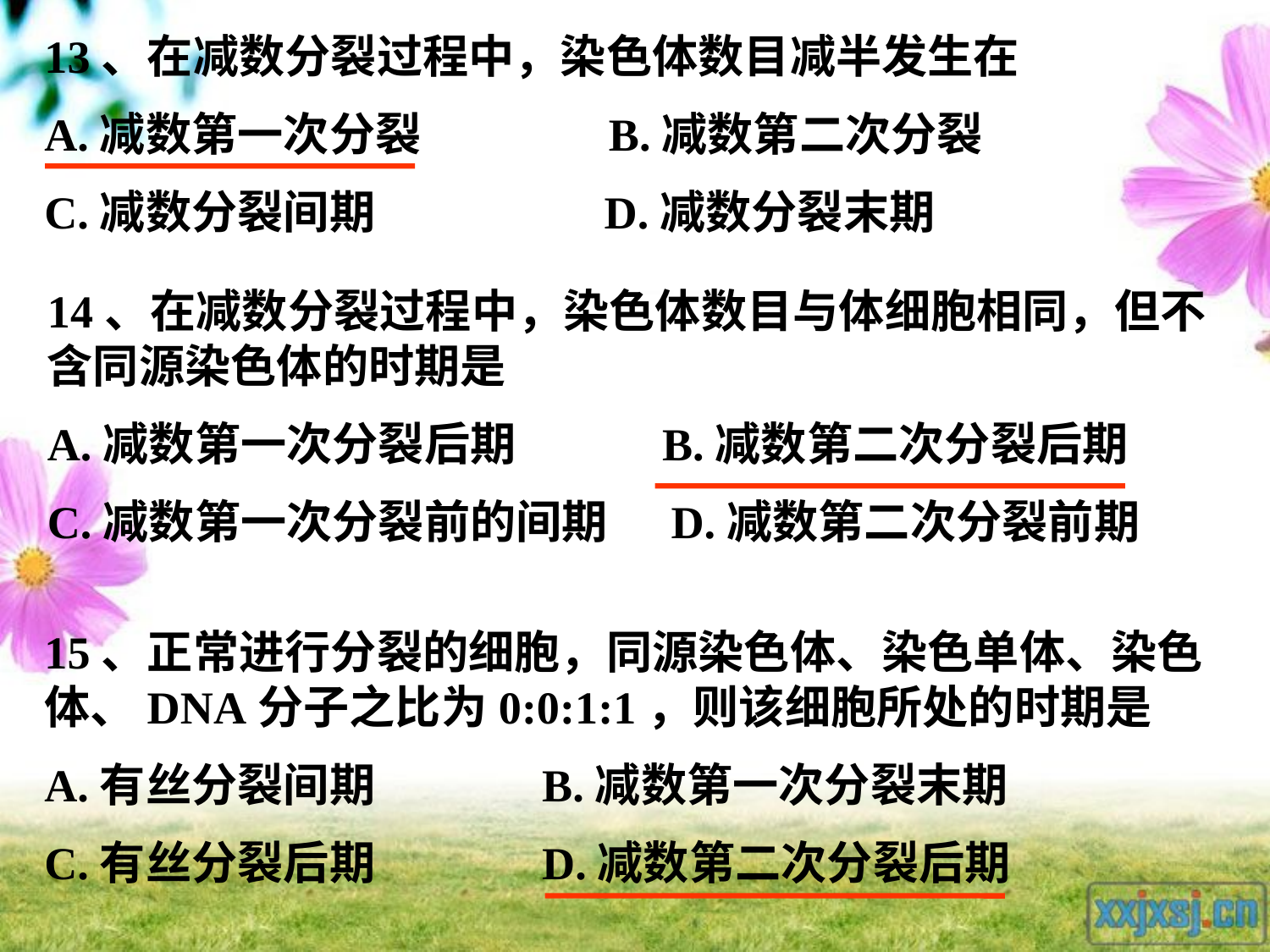

13、在减数分裂过程中，染色体数目减半发生在
A.减数第一次分裂                 B.减数第二次分裂
C.减数分裂间期                     D.减数分裂末期

14、在减数分裂过程中，染色体数目与体细胞相同，但不含同源染色体的时期是
A.减数第一次分裂后期             B.减数第二次分裂后期
C.减数第一次分裂前的间期     D.减数第二次分裂前期

15、正常进行分裂的细胞，同源染色体、染色单体、染色体、DNA分子之比为0:0:1:1，则该细胞所处的时期是
A.有丝分裂间期               B.减数第一次分裂末期
C.有丝分裂后期               D.减数第二次分裂后期